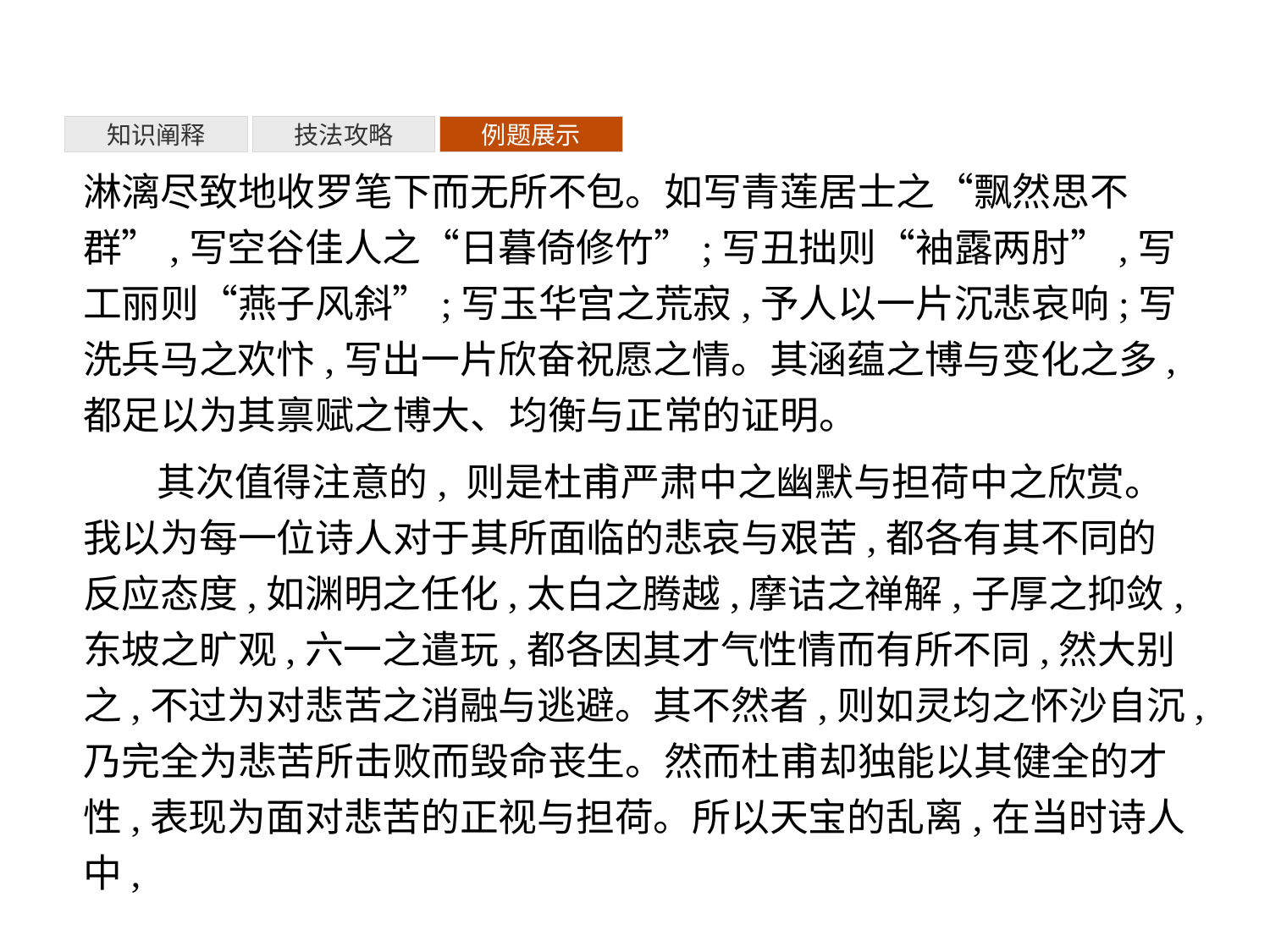

知识阐释
技法攻略
例题展示
淋漓尽致地收罗笔下而无所不包。如写青莲居士之“飘然思不群”,写空谷佳人之“日暮倚修竹”;写丑拙则“袖露两肘”,写工丽则“燕子风斜”;写玉华宫之荒寂,予人以一片沉悲哀响;写洗兵马之欢忭,写出一片欣奋祝愿之情。其涵蕴之博与变化之多,都足以为其禀赋之博大、均衡与正常的证明。
其次值得注意的, 则是杜甫严肃中之幽默与担荷中之欣赏。我以为每一位诗人对于其所面临的悲哀与艰苦,都各有其不同的反应态度,如渊明之任化,太白之腾越,摩诘之禅解,子厚之抑敛,东坡之旷观,六一之遣玩,都各因其才气性情而有所不同,然大别之,不过为对悲苦之消融与逃避。其不然者,则如灵均之怀沙自沉,乃完全为悲苦所击败而毁命丧生。然而杜甫却独能以其健全的才性,表现为面对悲苦的正视与担荷。所以天宝的乱离,在当时诗人中,